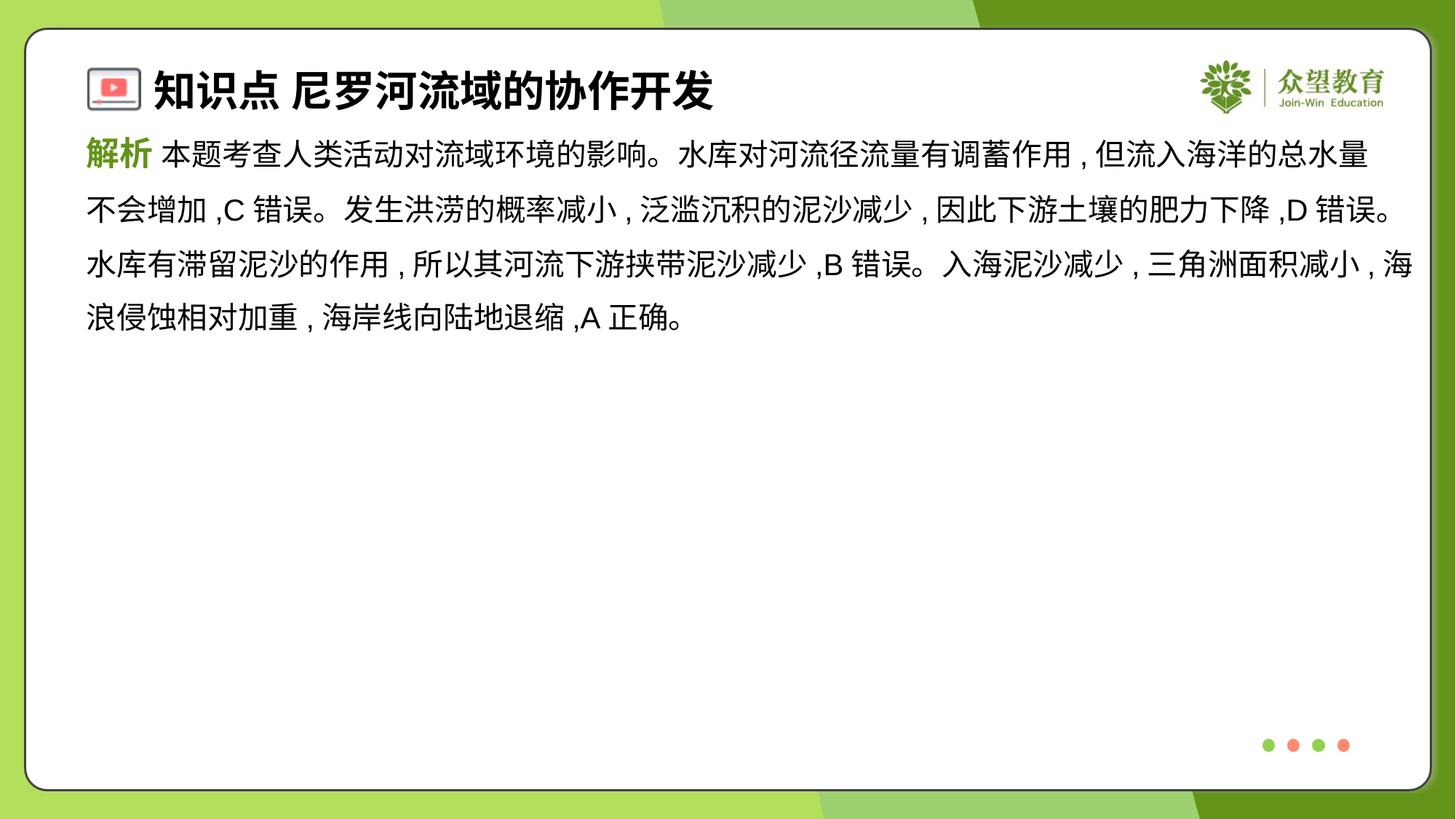

解析 本题考查人类活动对流域环境的影响。水库对河流径流量有调蓄作用,但流入海洋的总水量
不会增加,C错误。发生洪涝的概率减小,泛滥沉积的泥沙减少,因此下游土壤的肥力下降,D错误。
水库有滞留泥沙的作用,所以其河流下游挟带泥沙减少,B错误。入海泥沙减少,三角洲面积减小,海
浪侵蚀相对加重,海岸线向陆地退缩,A正确。